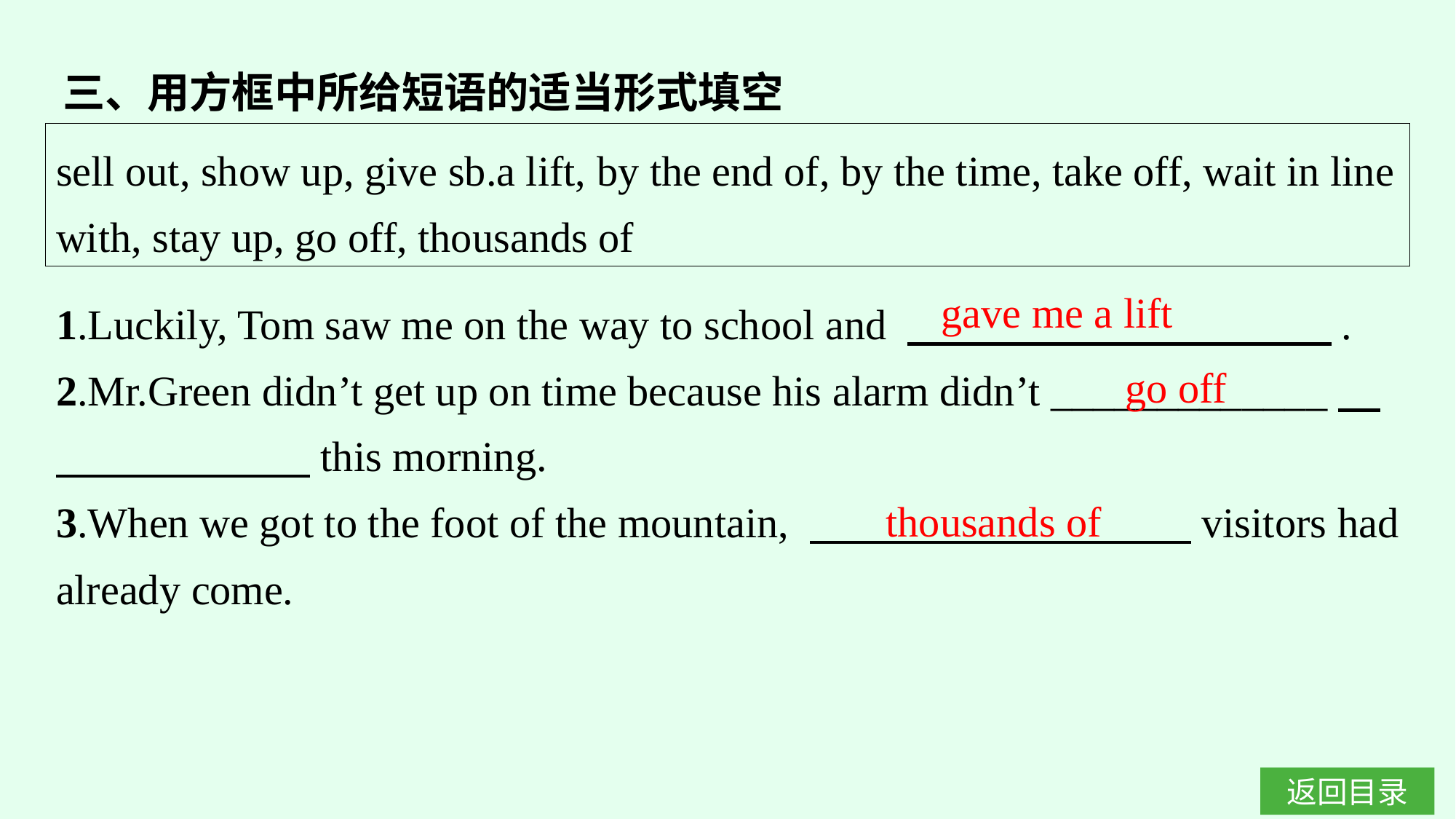

三、用方框中所给短语的适当形式填空
sell out, show up, give sb.a lift, by the end of, by the time, take off, wait in line with, stay up, go off, thousands of
gave me a lift
1.Luckily, Tom saw me on the way to school and 　　　　　　　　　　.
2.Mr.Green didn’t get up on time because his alarm didn’t _____________　　　　　　　this morning.
3.When we got to the foot of the mountain, 　　　　　　　　　visitors had already come.
go off
thousands of